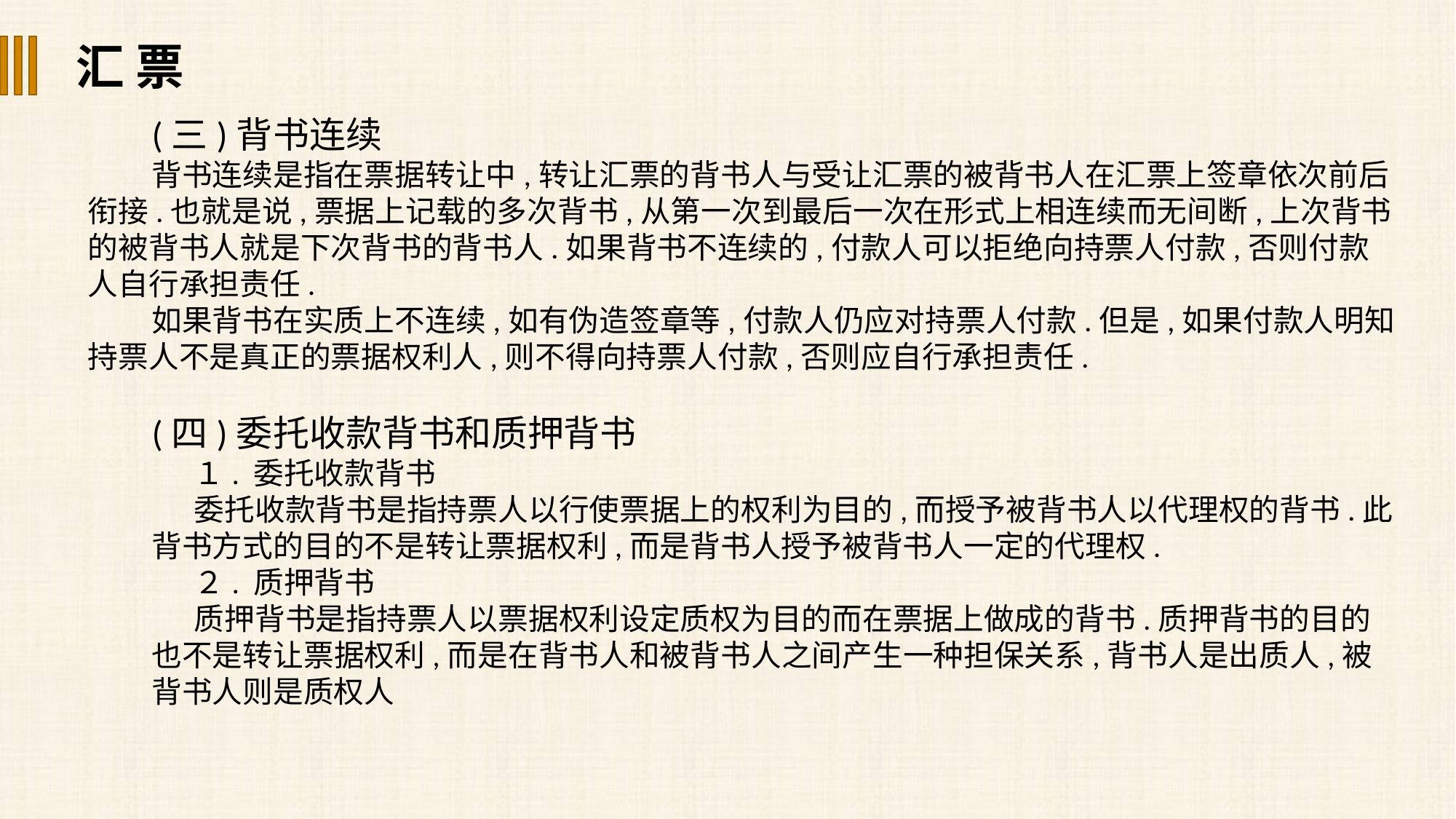

汇 票

(三)背书连续
背书连续是指在票据转让中,转让汇票的背书人与受让汇票的被背书人在汇票上签章依次前后衔接.也就是说,票据上记载的多次背书,从第一次到最后一次在形式上相连续而无间断,上次背书的被背书人就是下次背书的背书人.如果背书不连续的,付款人可以拒绝向持票人付款,否则付款人自行承担责任.
如果背书在实质上不连续,如有伪造签章等,付款人仍应对持票人付款.但是,如果付款人明知持票人不是真正的票据权利人,则不得向持票人付款,否则应自行承担责任.

(四)委托收款背书和质押背书
１. 委托收款背书
委托收款背书是指持票人以行使票据上的权利为目的,而授予被背书人以代理权的背书.此背书方式的目的不是转让票据权利,而是背书人授予被背书人一定的代理权.
２. 质押背书
质押背书是指持票人以票据权利设定质权为目的而在票据上做成的背书.质押背书的目的也不是转让票据权利,而是在背书人和被背书人之间产生一种担保关系,背书人是出质人,被背书人则是质权人